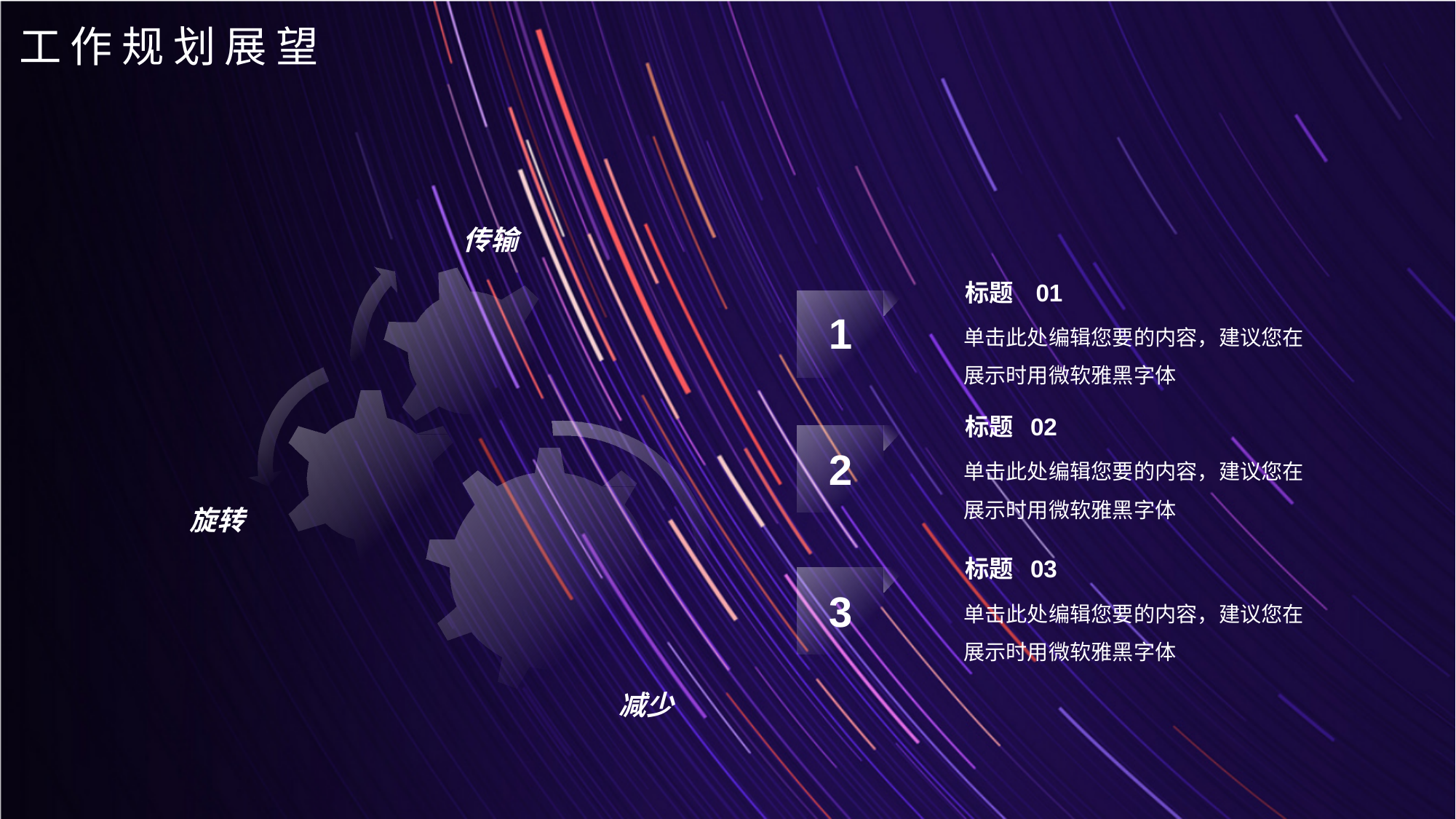

工作规划展望
传输

标题   01
单击此处编辑您要的内容，建议您在展示时用微软雅黑字体

1
标题  02
单击此处编辑您要的内容，建议您在展示时用微软雅黑字体

2
旋转
标题  03
单击此处编辑您要的内容，建议您在展示时用微软雅黑字体

3
减少